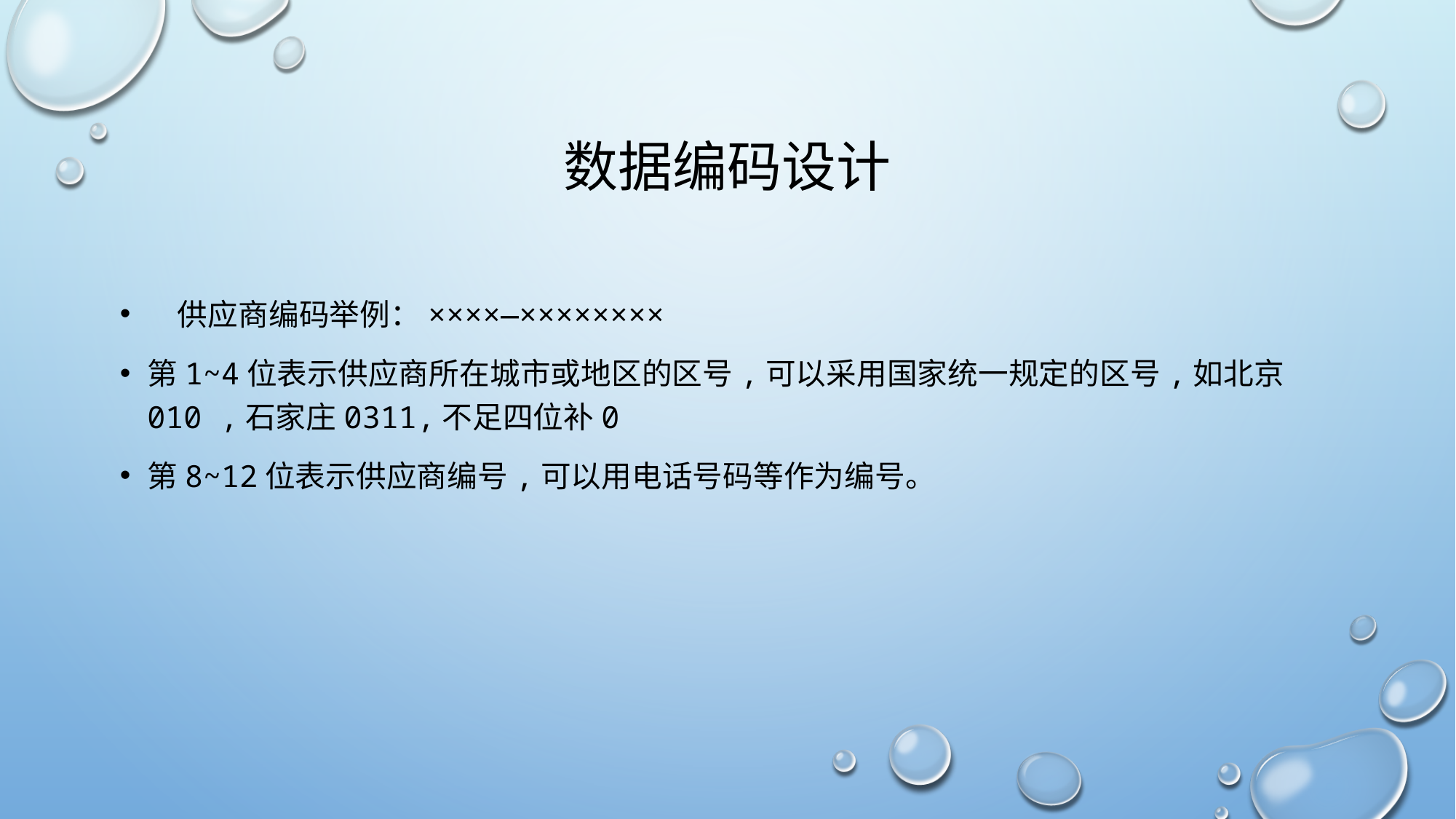

# 数据编码设计
　供应商编码举例：××××—××××××××
第1~4位表示供应商所在城市或地区的区号,可以采用国家统一规定的区号,如北京010 ,石家庄0311,不足四位补0
第8~12位表示供应商编号,可以用电话号码等作为编号。